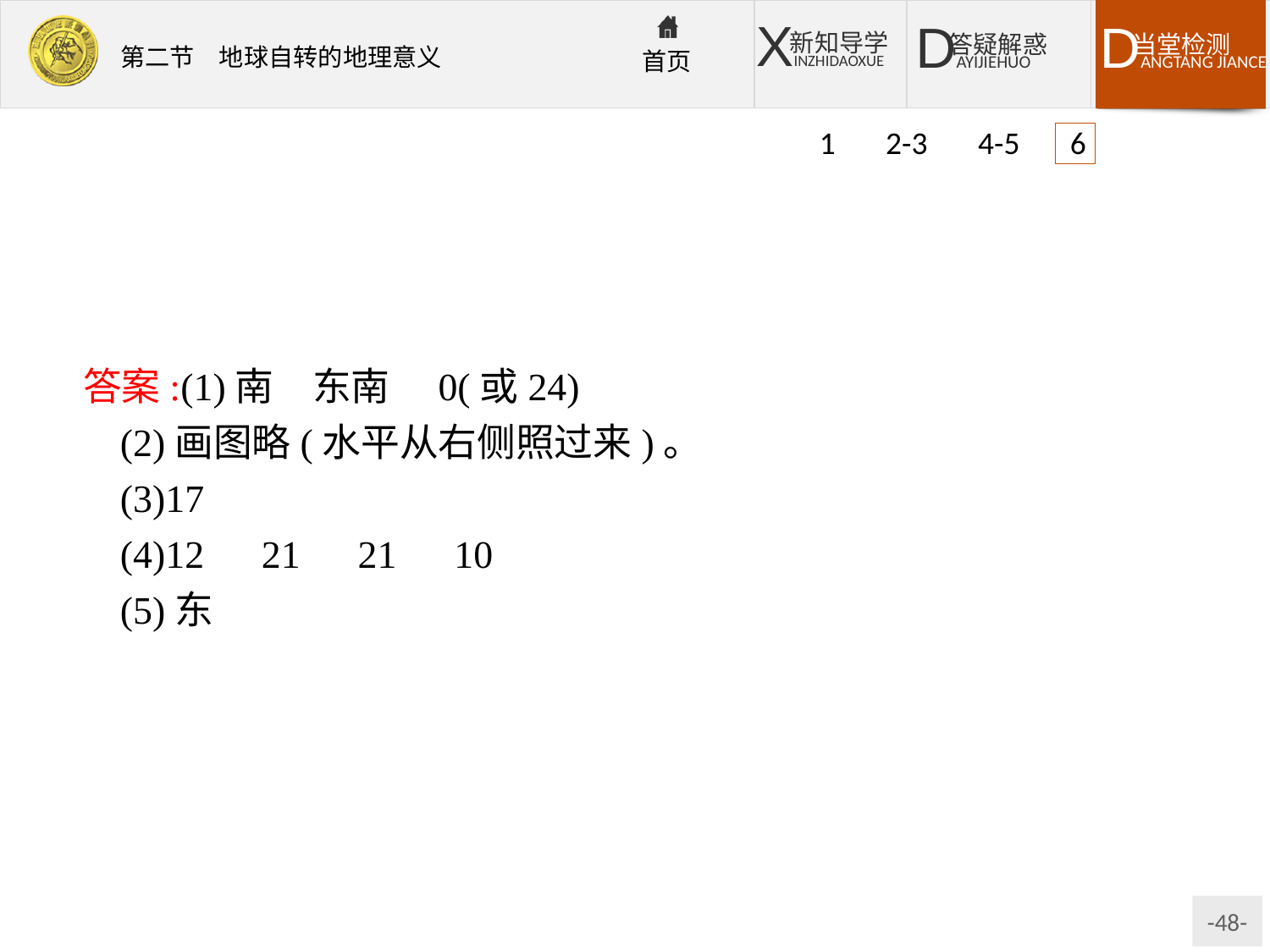

1       2-3       4-5       6

答案:(1)南　东南　0(或24)
(2)画图略(水平从右侧照过来)。
(3)17
(4)12　21　21　10
(5)东